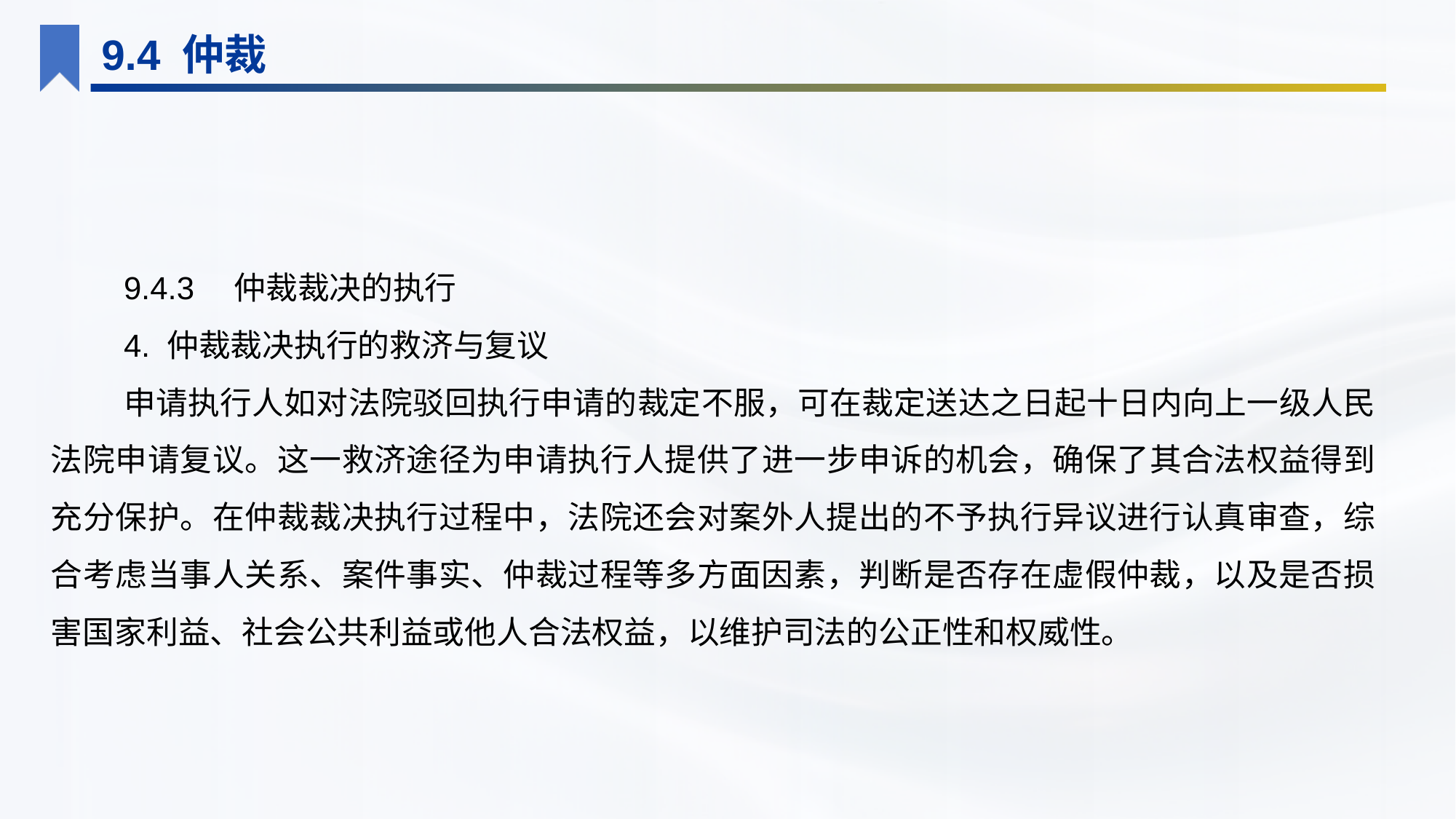

9.4 仲裁
9.4.3　仲裁裁决的执行
4. 仲裁裁决执行的救济与复议
申请执行人如对法院驳回执行申请的裁定不服，可在裁定送达之日起十日内向上一级人民法院申请复议。这一救济途径为申请执行人提供了进一步申诉的机会，确保了其合法权益得到充分保护。在仲裁裁决执行过程中，法院还会对案外人提出的不予执行异议进行认真审查，综合考虑当事人关系、案件事实、仲裁过程等多方面因素，判断是否存在虚假仲裁，以及是否损害国家利益、社会公共利益或他人合法权益，以维护司法的公正性和权威性。